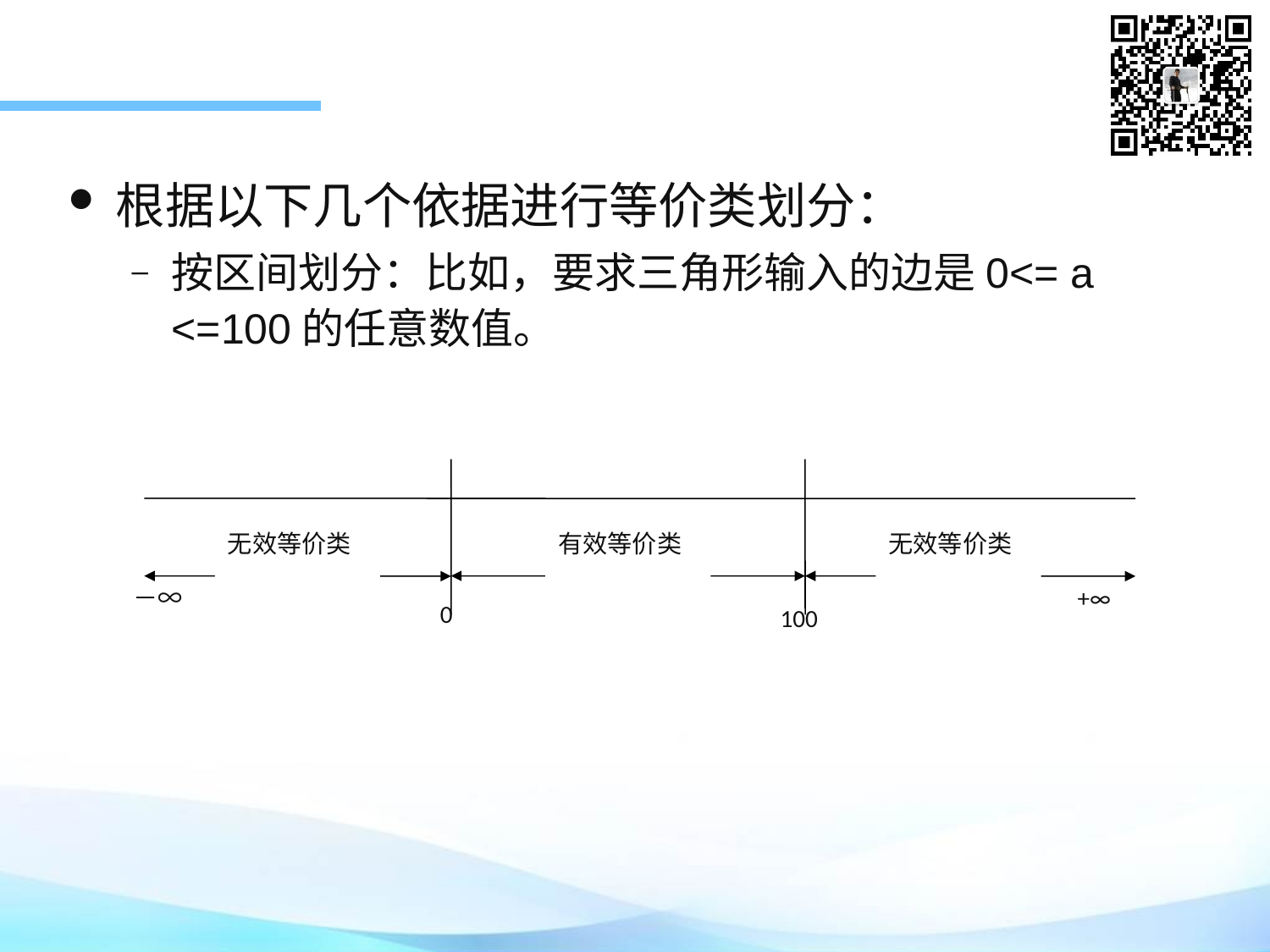

根据以下几个依据进行等价类划分：
按区间划分：比如，要求三角形输入的边是0<= a <=100的任意数值。

无效等价类
有效等价类
无效等价类
－∞

+∞
0
100